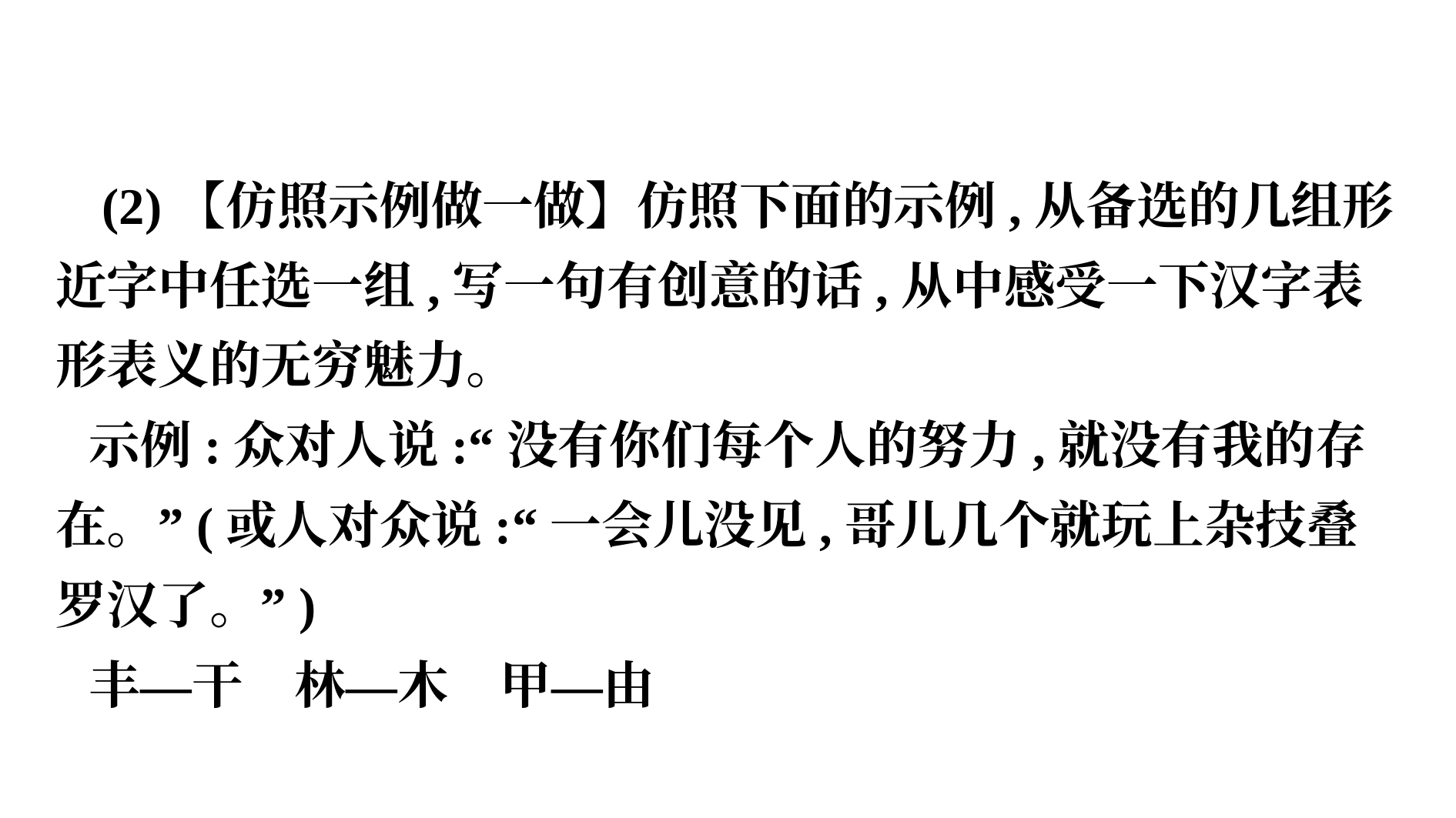

(2)【仿照示例做一做】仿照下面的示例,从备选的几组形近字中任选一组,写一句有创意的话,从中感受一下汉字表形表义的无穷魅力。
示例:众对人说:“没有你们每个人的努力,就没有我的存在。”(或人对众说:“一会儿没见,哥儿几个就玩上杂技叠罗汉了。”)
丰—干　林—木　甲—由